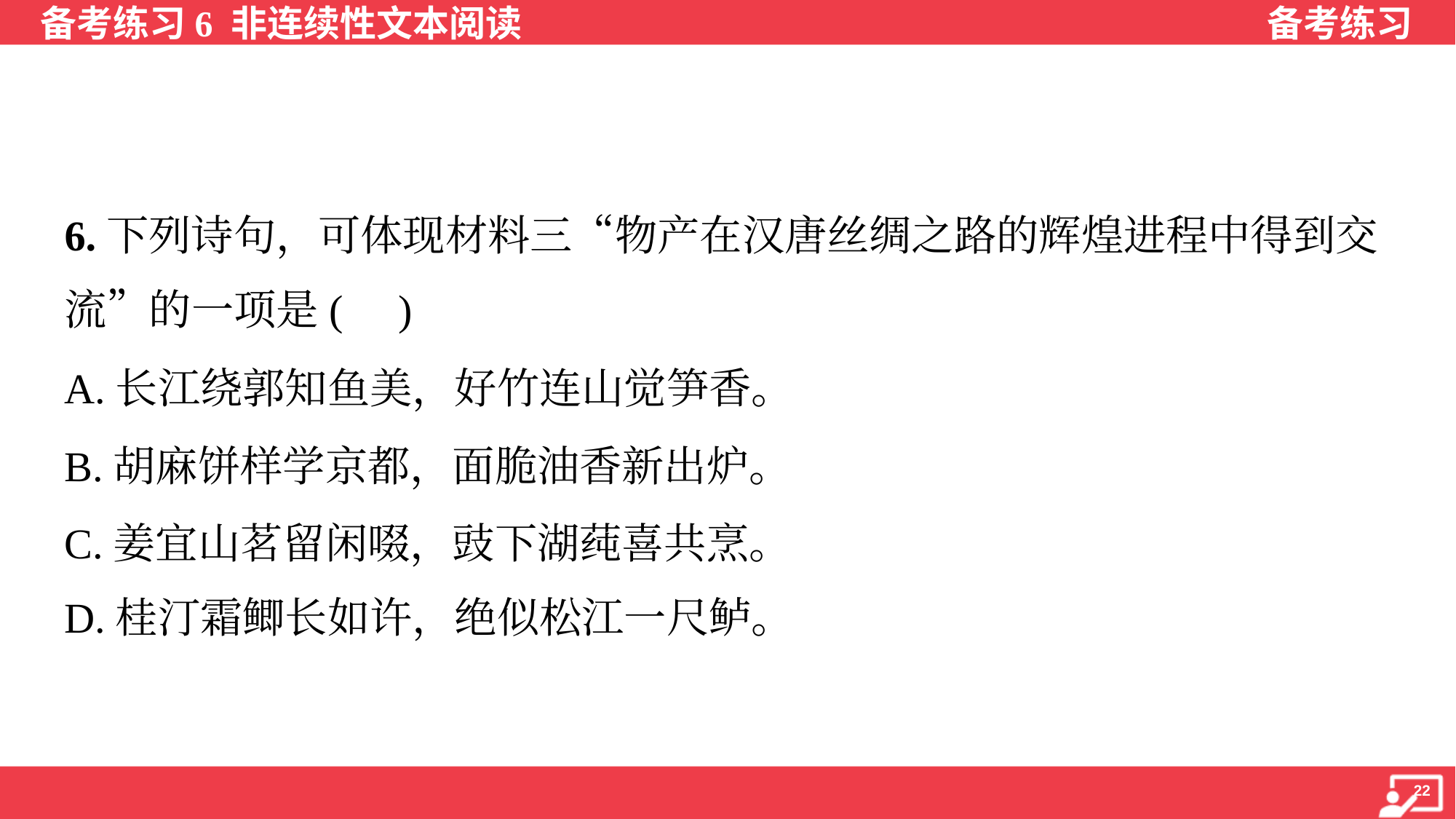

6.下列诗句，可体现材料三“物产在汉唐丝绸之路的辉煌进程中得到交
流”的一项是(     )
A.长江绕郭知鱼美，好竹连山觉笋香。
B.胡麻饼样学京都，面脆油香新出炉。
C.姜宜山茗留闲啜，豉下湖莼喜共烹。
D.桂汀霜鲫长如许，绝似松江一尺鲈。